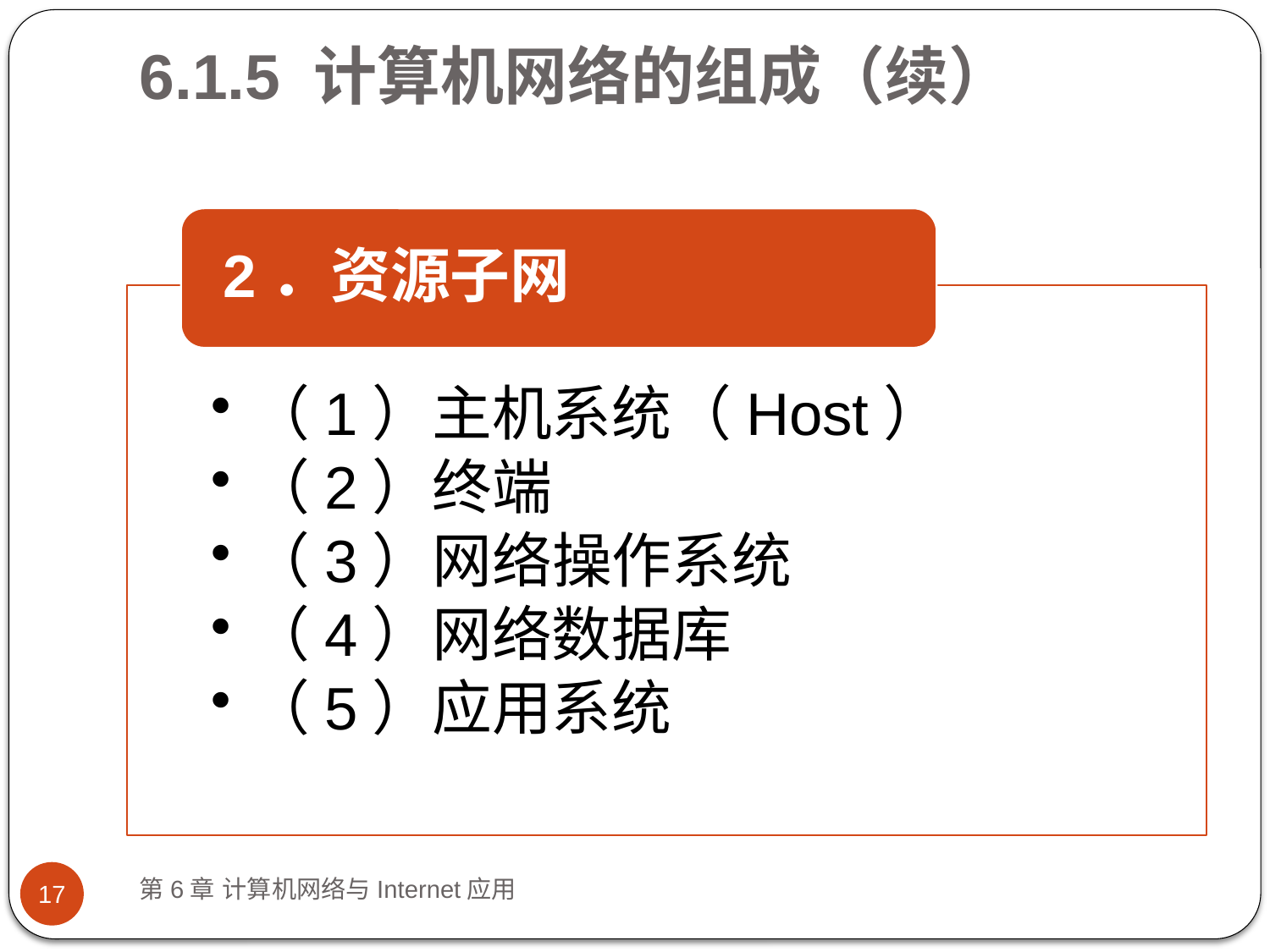

# 6.1.5 计算机网络的组成（续）
（1）主机系统（Host）
（2）终端
（3）网络操作系统
（4）网络数据库
（5）应用系统
2．资源子网
第6章 计算机网络与Internet应用
17